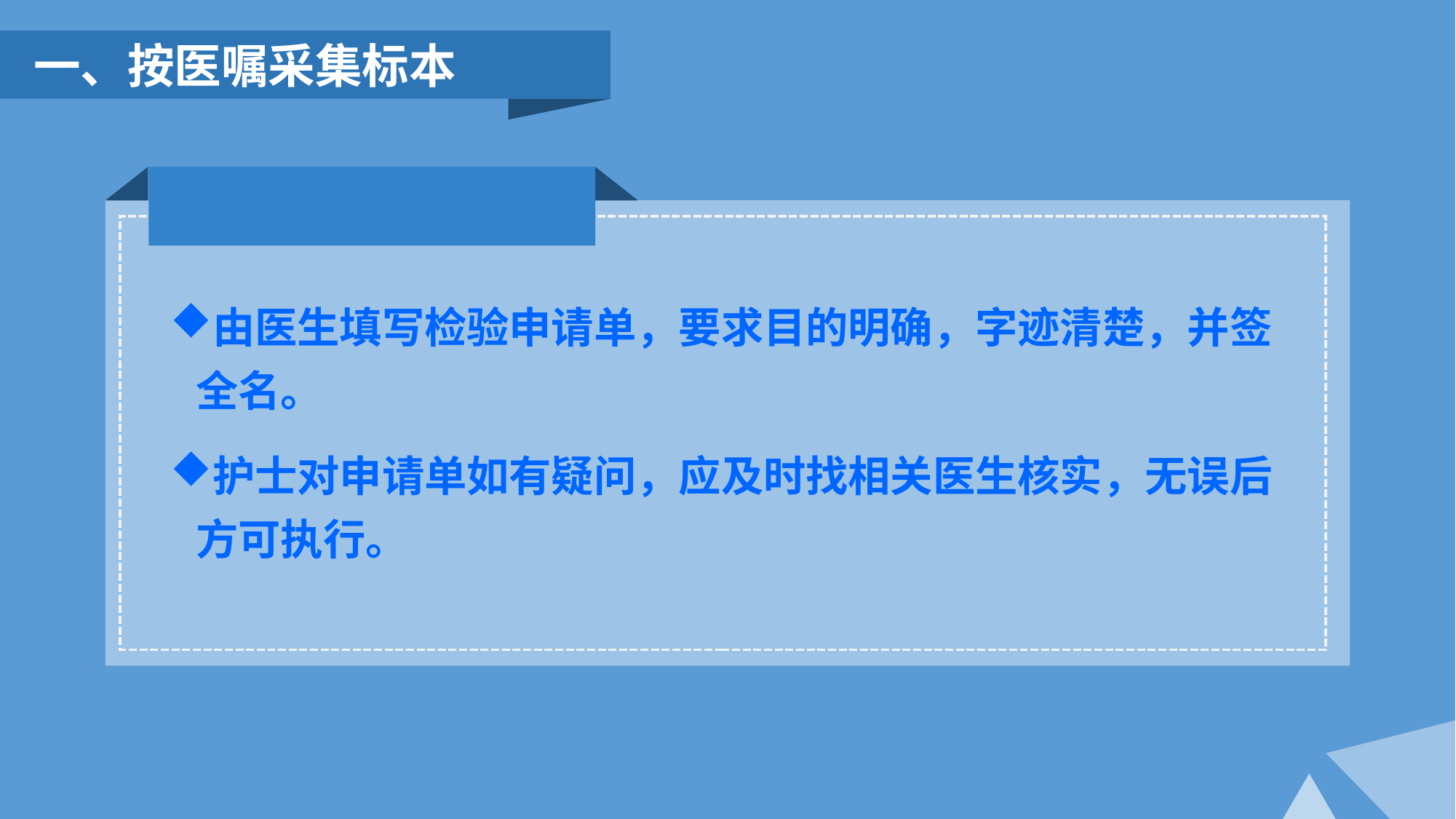

一、按医嘱采集标本

由医生填写检验申请单，要求目的明确，字迹清楚，并签全名。
护士对申请单如有疑问，应及时找相关医生核实，无误后方可执行。